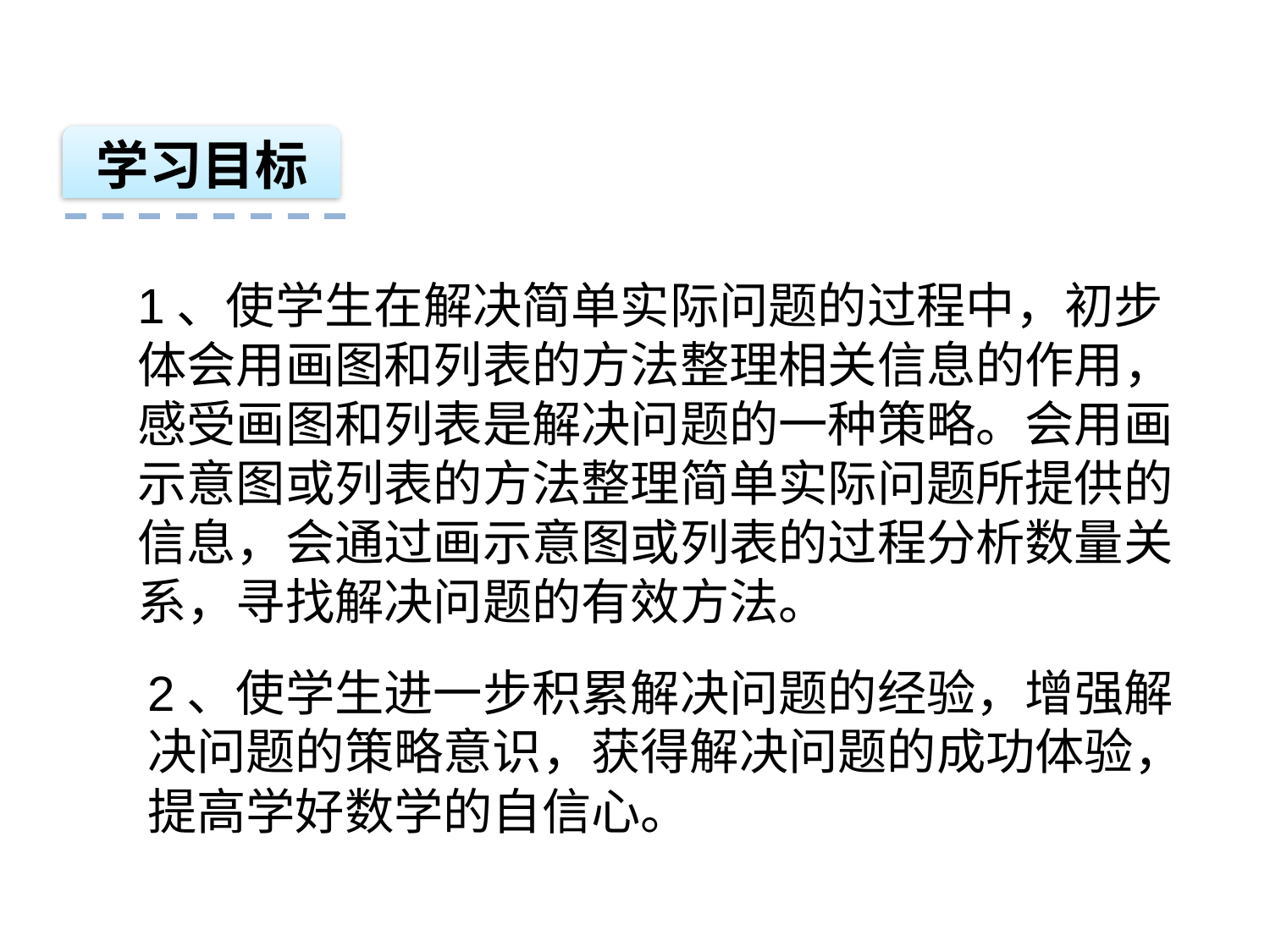

学习目标
1、使学生在解决简单实际问题的过程中，初步体会用画图和列表的方法整理相关信息的作用，感受画图和列表是解决问题的一种策略。会用画示意图或列表的方法整理简单实际问题所提供的信息，会通过画示意图或列表的过程分析数量关系，寻找解决问题的有效方法。
2、使学生进一步积累解决问题的经验，增强解决问题的策略意识，获得解决问题的成功体验，提高学好数学的自信心。